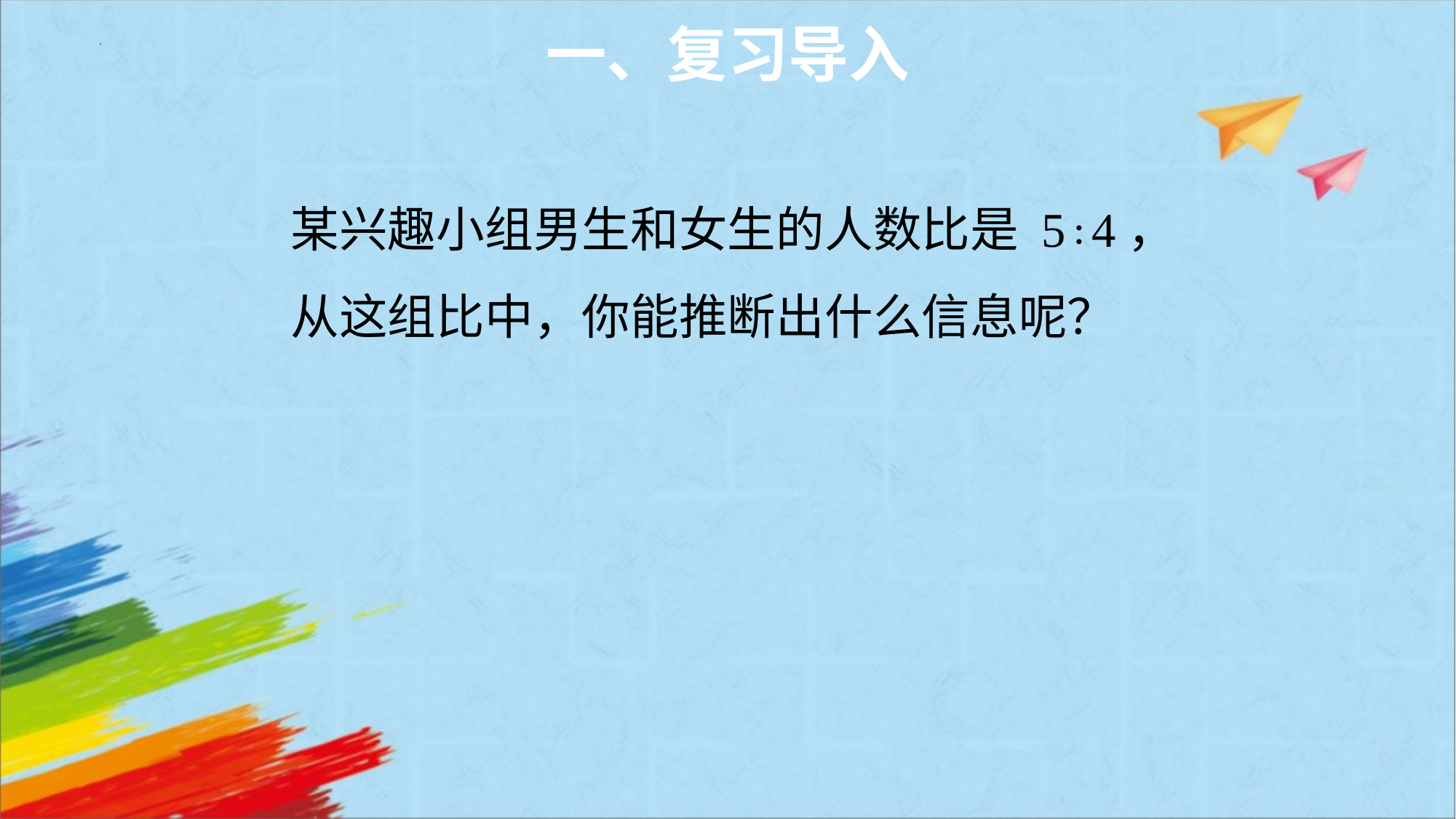

一、复习导入
某兴趣小组男生和女生的人数比是 5∶4，
从这组比中，你能推断出什么信息呢？